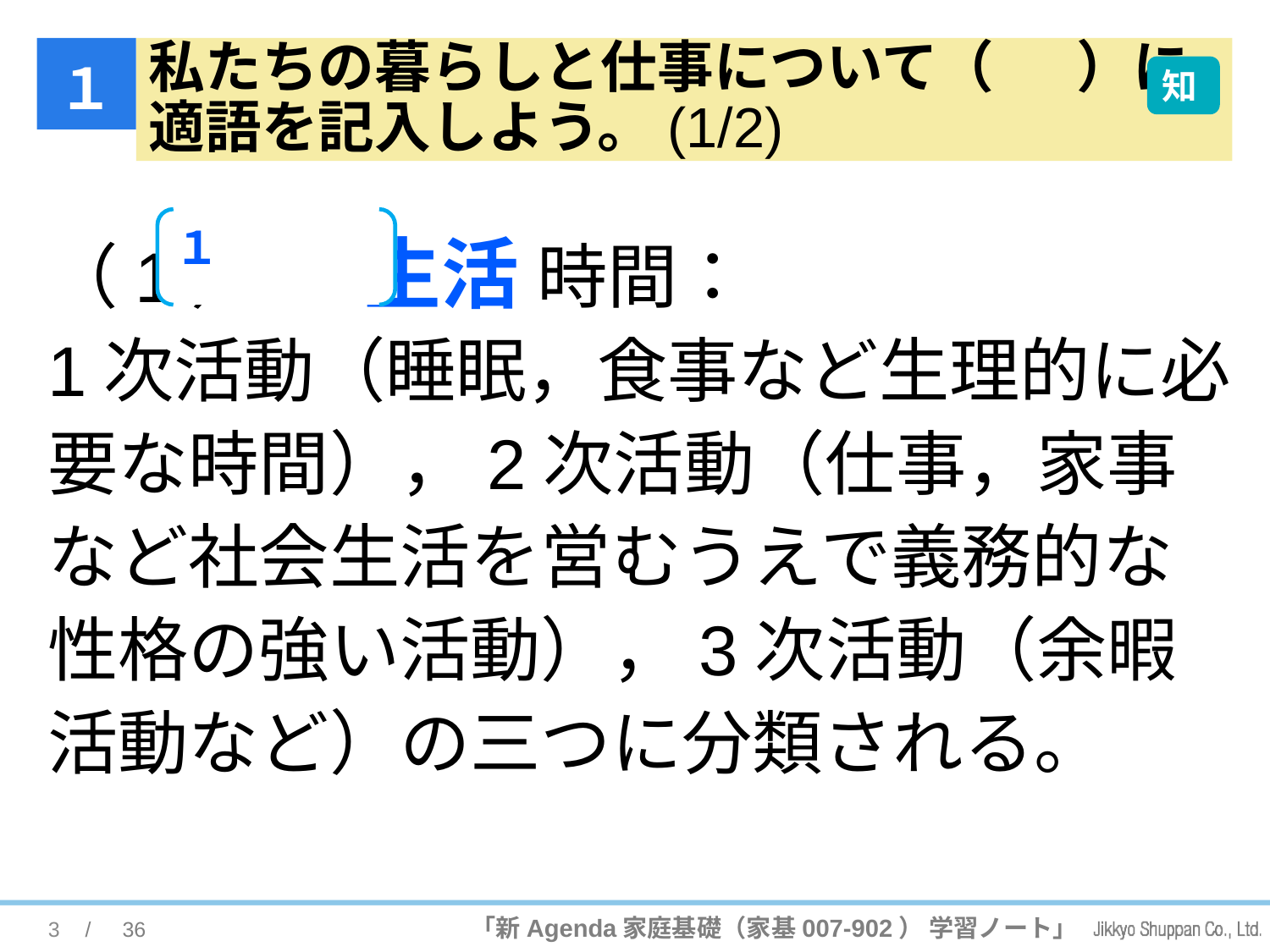

１
# 私たちの暮らしと仕事について（ 　 ）に 適語を記入しよう。(1/2)
知
（1） (1)生活 時間：
1次活動（睡眠，食事など生理的に必要な時間），2次活動（仕事，家事など社会生活を営むうえで義務的な性格の強い活動），3次活動（余暇活動など）の三つに分類される。
１
3